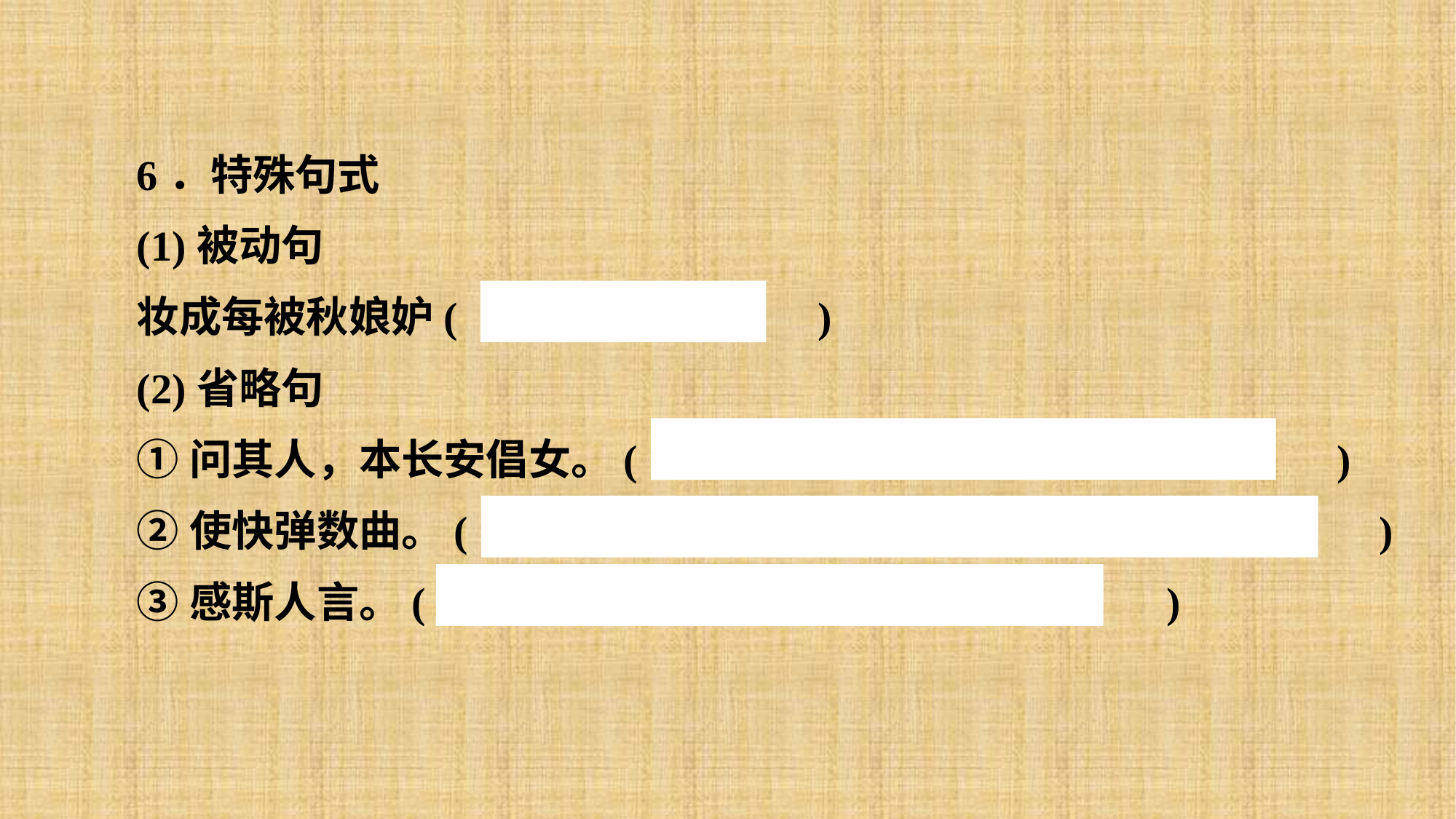

6．特殊句式
(1)被动句
妆成每被秋娘妒(　“被”表被动　)
(2)省略句
①问其人，本长安倡女。(　“本”后省略动词谓语“是”。　)
②使快弹数曲。(　“使”后省略宾语“之”，指“琵琶女”。　)
③感斯人言。(　省略句，“感”后省略介词“于”　)